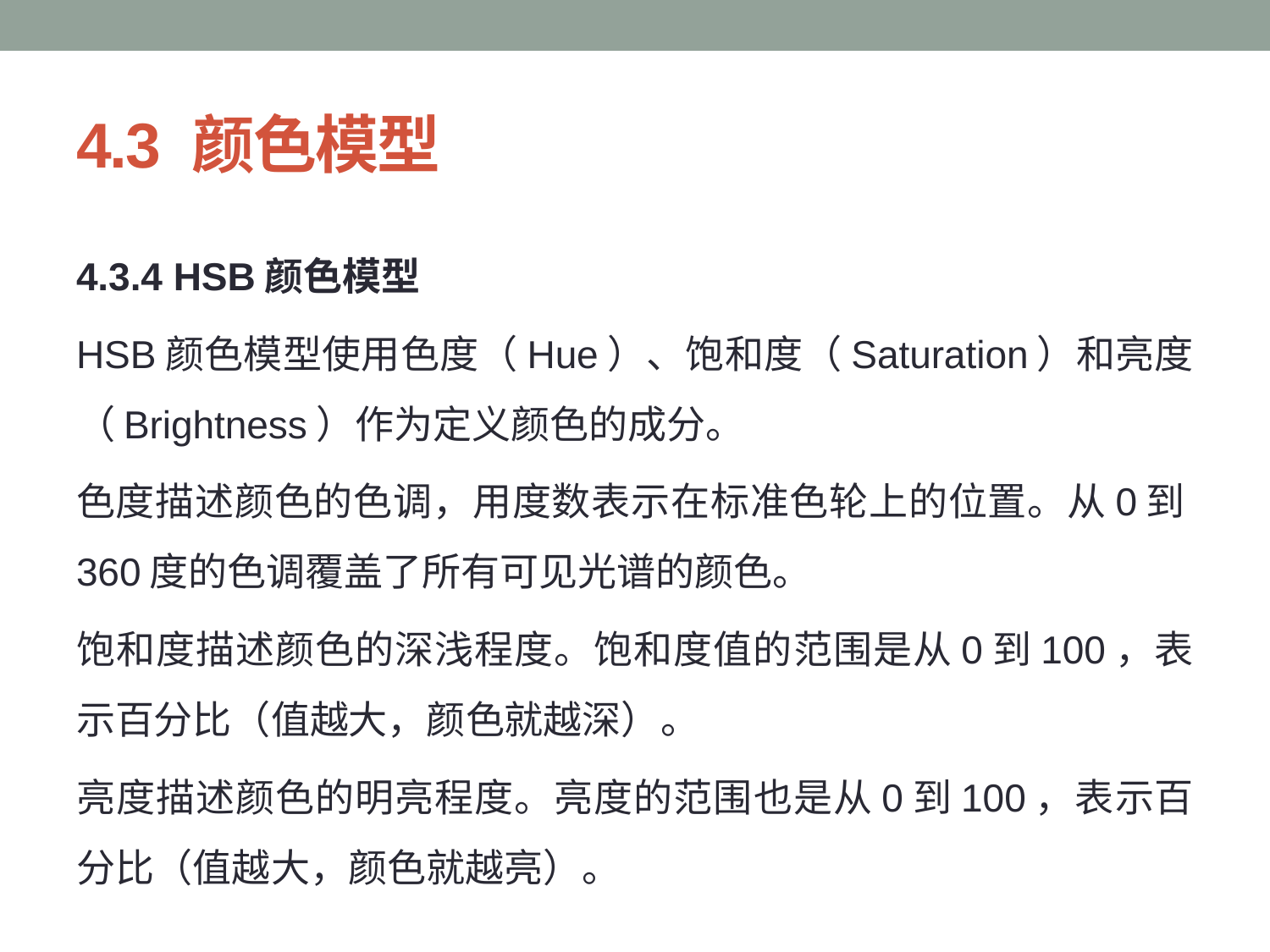

# 4.3 颜色模型
4.3.4 HSB颜色模型
HSB颜色模型使用色度（Hue）、饱和度（Saturation）和亮度（Brightness）作为定义颜色的成分。
色度描述颜色的色调，用度数表示在标准色轮上的位置。从0到360度的色调覆盖了所有可见光谱的颜色。
饱和度描述颜色的深浅程度。饱和度值的范围是从0到100，表示百分比（值越大，颜色就越深）。
亮度描述颜色的明亮程度。亮度的范围也是从0到100，表示百分比（值越大，颜色就越亮）。